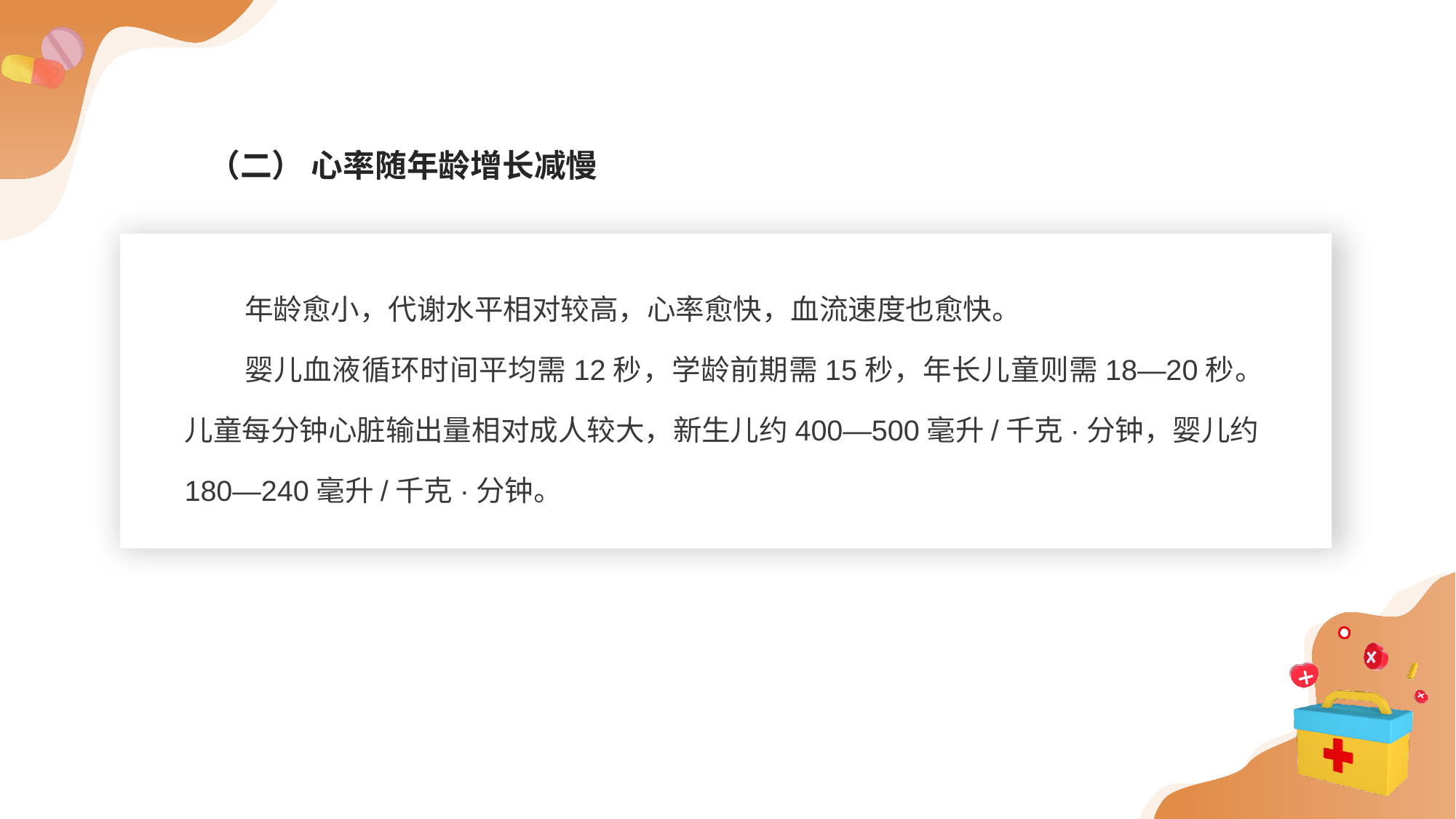

（二） 心率随年龄增长减慢

年龄愈小，代谢水平相对较高，心率愈快，血流速度也愈快。
婴儿血液循环时间平均需12秒，学龄前期需15秒，年长儿童则需18—20秒。儿童每分钟心脏输出量相对成人较大，新生儿约400—500毫升/千克·分钟，婴儿约180—240毫升/千克·分钟。